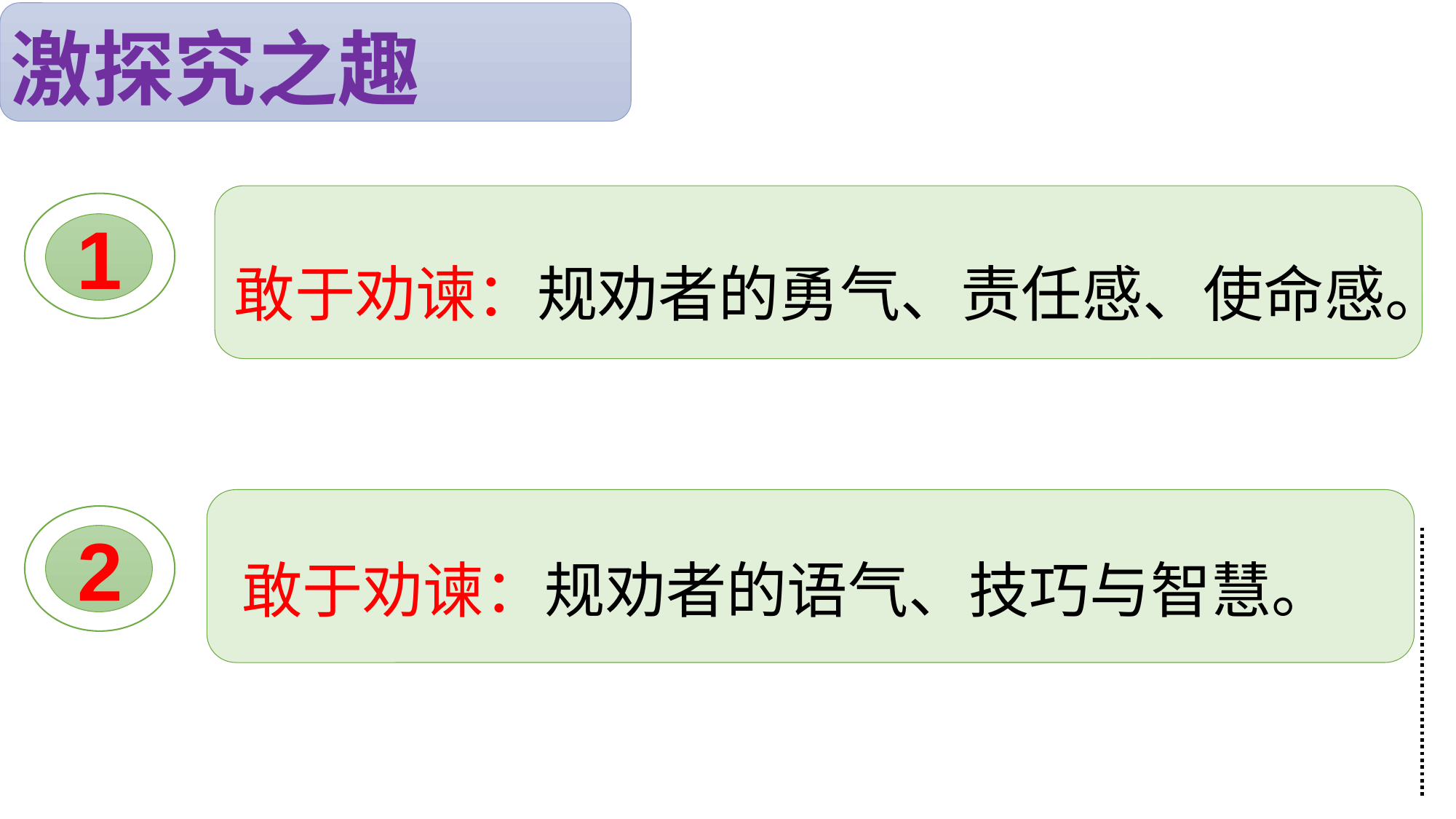

激探究之趣
答

1

敢于劝谏：规劝者的勇气、责任感、使命感。

敢于劝谏：规劝者的语气、技巧与智慧。
2
1